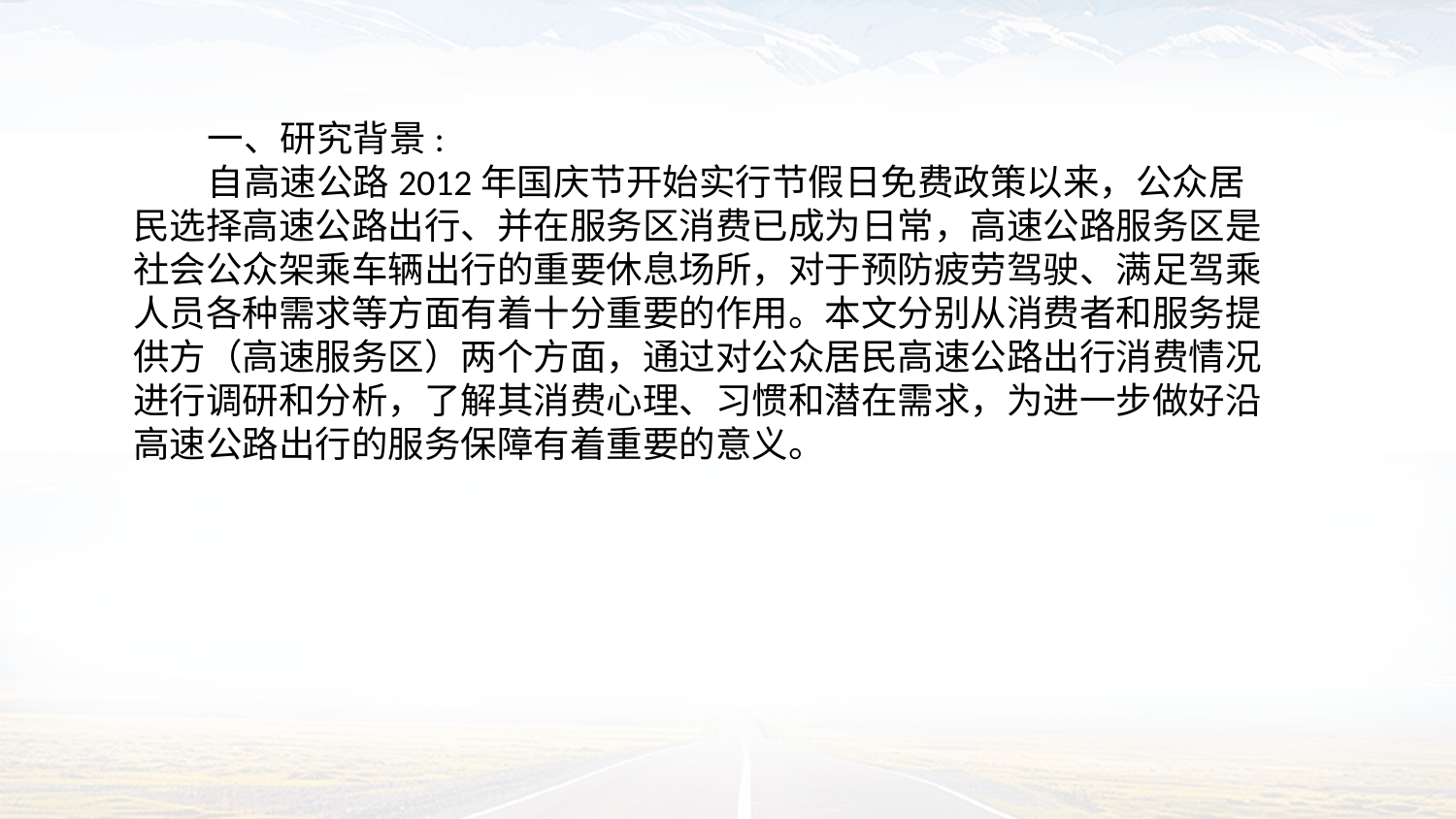

一、研究背景:
        自高速公路2012年国庆节开始实行节假日免费政策以来，公众居民选择高速公路出行、并在服务区消费已成为日常，高速公路服务区是社会公众架乘车辆出行的重要休息场所，对于预防疲劳驾驶、满足驾乘人员各种需求等方面有着十分重要的作用。本文分别从消费者和服务提供方（高速服务区）两个方面，通过对公众居民高速公路出行消费情况进行调研和分析，了解其消费心理、习惯和潜在需求，为进一步做好沿高速公路出行的服务保障有着重要的意义。